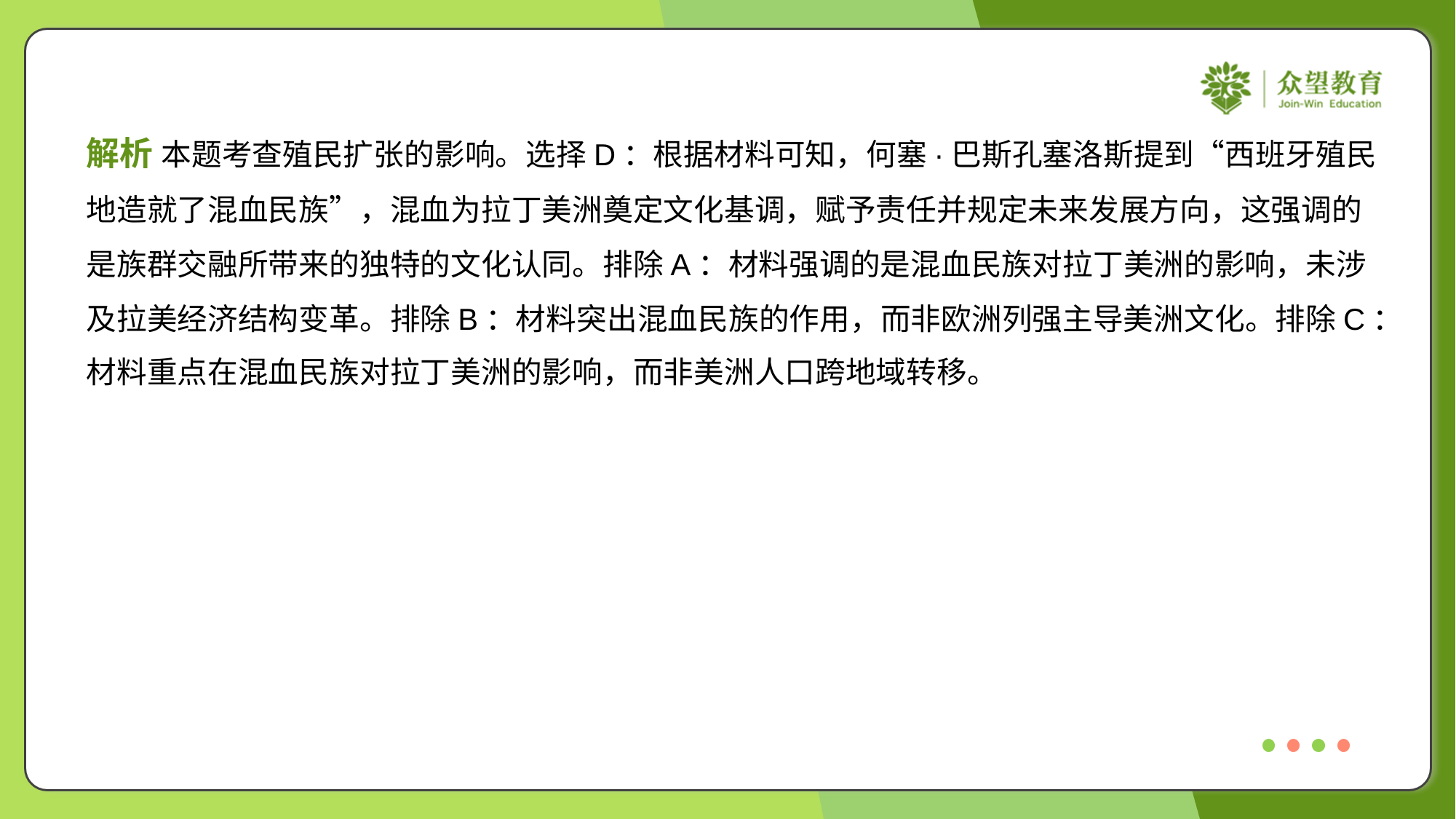

解析 本题考查殖民扩张的影响。选择D：根据材料可知，何塞·巴斯孔塞洛斯提到“西班牙殖民
地造就了混血民族”，混血为拉丁美洲奠定文化基调，赋予责任并规定未来发展方向，这强调的
是族群交融所带来的独特的文化认同。排除A：材料强调的是混血民族对拉丁美洲的影响，未涉
及拉美经济结构变革。排除B：材料突出混血民族的作用，而非欧洲列强主导美洲文化。排除C：
材料重点在混血民族对拉丁美洲的影响，而非美洲人口跨地域转移。